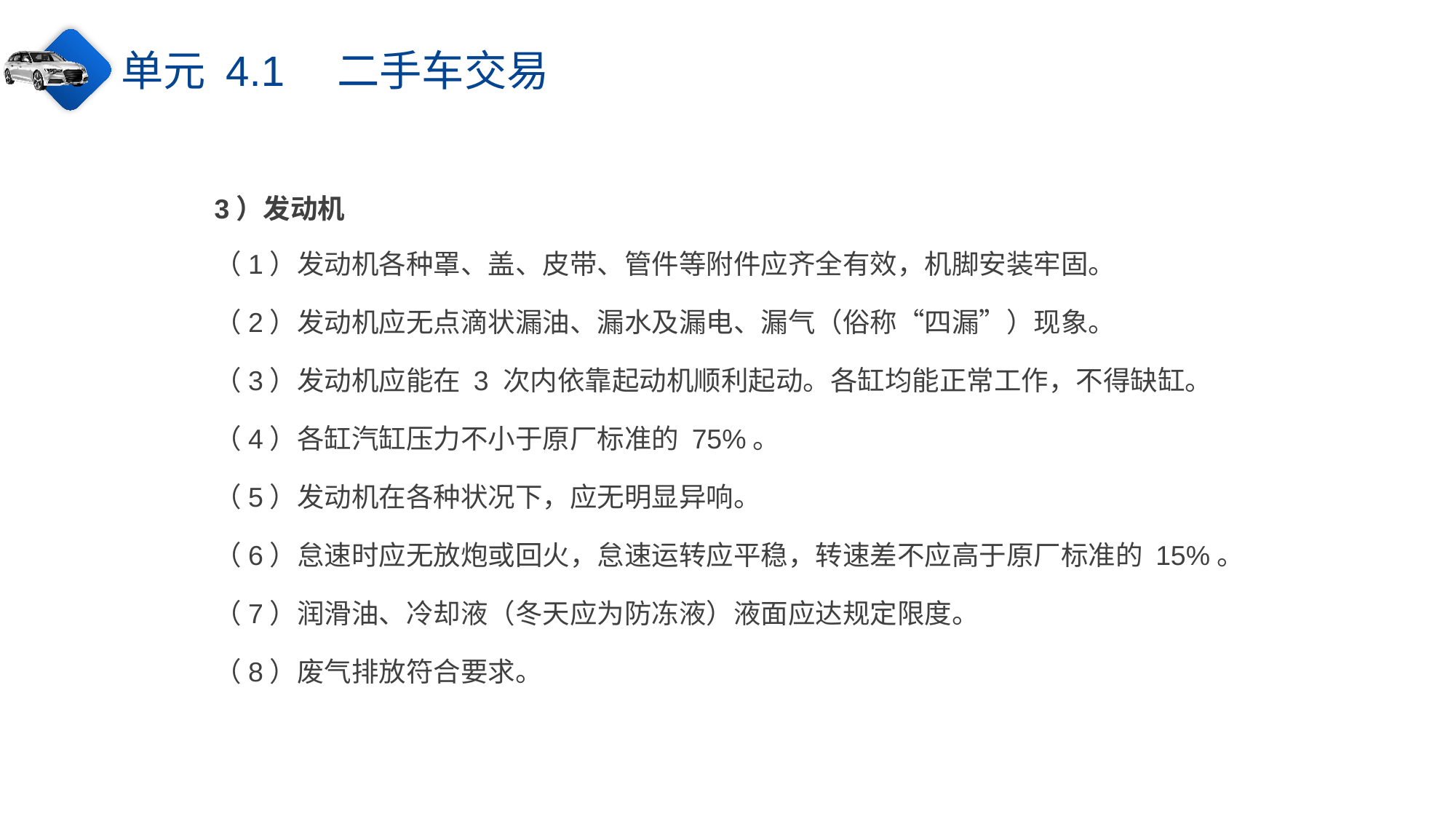

单元 4.1　二手车交易
3）发动机
（1）发动机各种罩、盖、皮带、管件等附件应齐全有效，机脚安装牢固。
（2）发动机应无点滴状漏油、漏水及漏电、漏气（俗称“四漏”）现象。
（3）发动机应能在 3 次内依靠起动机顺利起动。各缸均能正常工作，不得缺缸。
（4）各缸汽缸压力不小于原厂标准的 75%。
（5）发动机在各种状况下，应无明显异响。
（6）怠速时应无放炮或回火，怠速运转应平稳，转速差不应高于原厂标准的 15%。
（7）润滑油、冷却液（冬天应为防冻液）液面应达规定限度。
（8）废气排放符合要求。